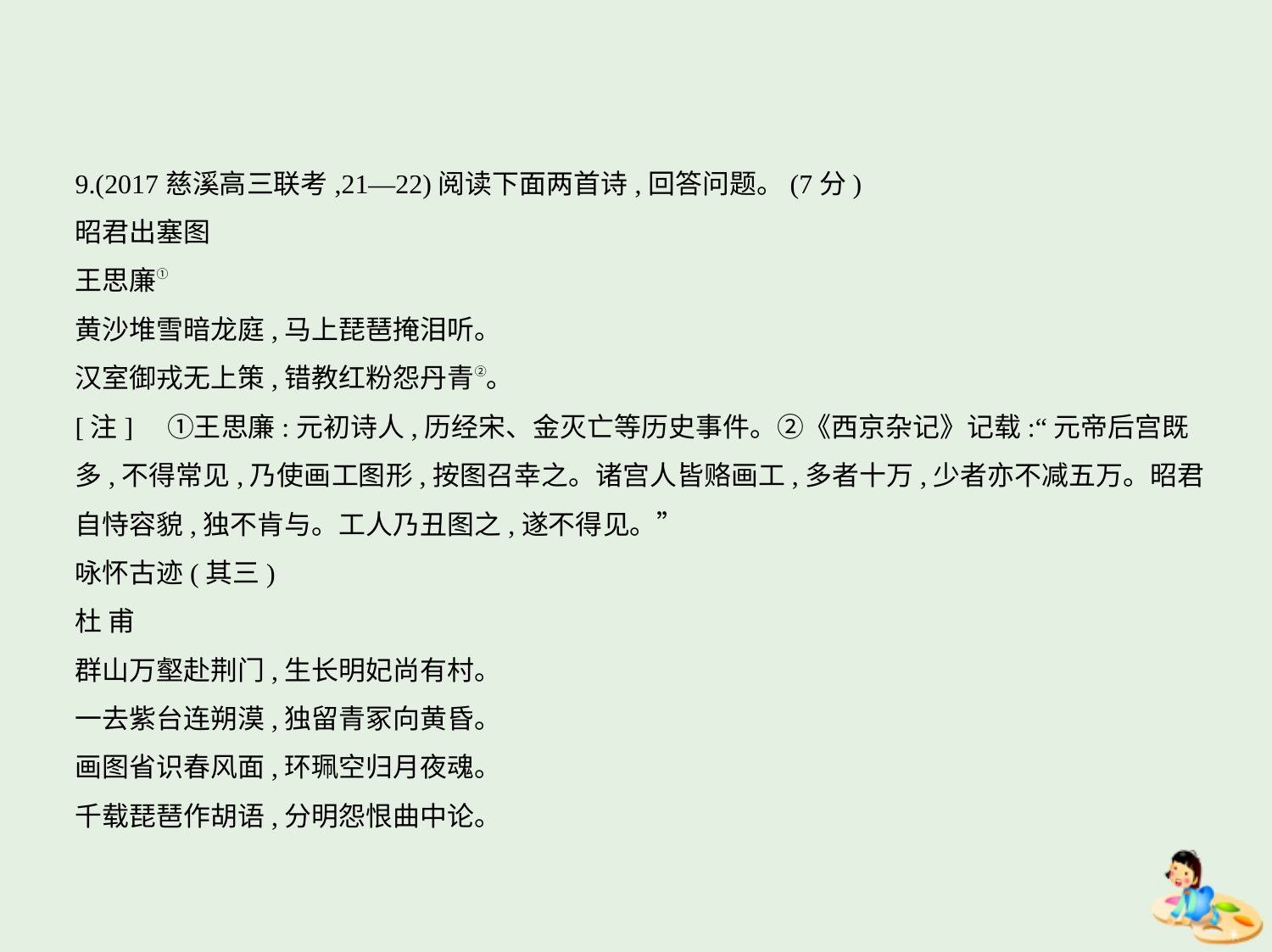

9.(2017慈溪高三联考,21—22)阅读下面两首诗,回答问题。(7分)
昭君出塞图
王思廉①
黄沙堆雪暗龙庭,马上琵琶掩泪听。
汉室御戎无上策,错教红粉怨丹青②。
[注]　①王思廉:元初诗人,历经宋、金灭亡等历史事件。②《西京杂记》记载:“元帝后宫既
多,不得常见,乃使画工图形,按图召幸之。诸宫人皆赂画工,多者十万,少者亦不减五万。昭君
自恃容貌,独不肯与。工人乃丑图之,遂不得见。”
咏怀古迹(其三)
杜 甫
群山万壑赴荆门,生长明妃尚有村。
一去紫台连朔漠,独留青冢向黄昏。
画图省识春风面,环珮空归月夜魂。
千载琵琶作胡语,分明怨恨曲中论。